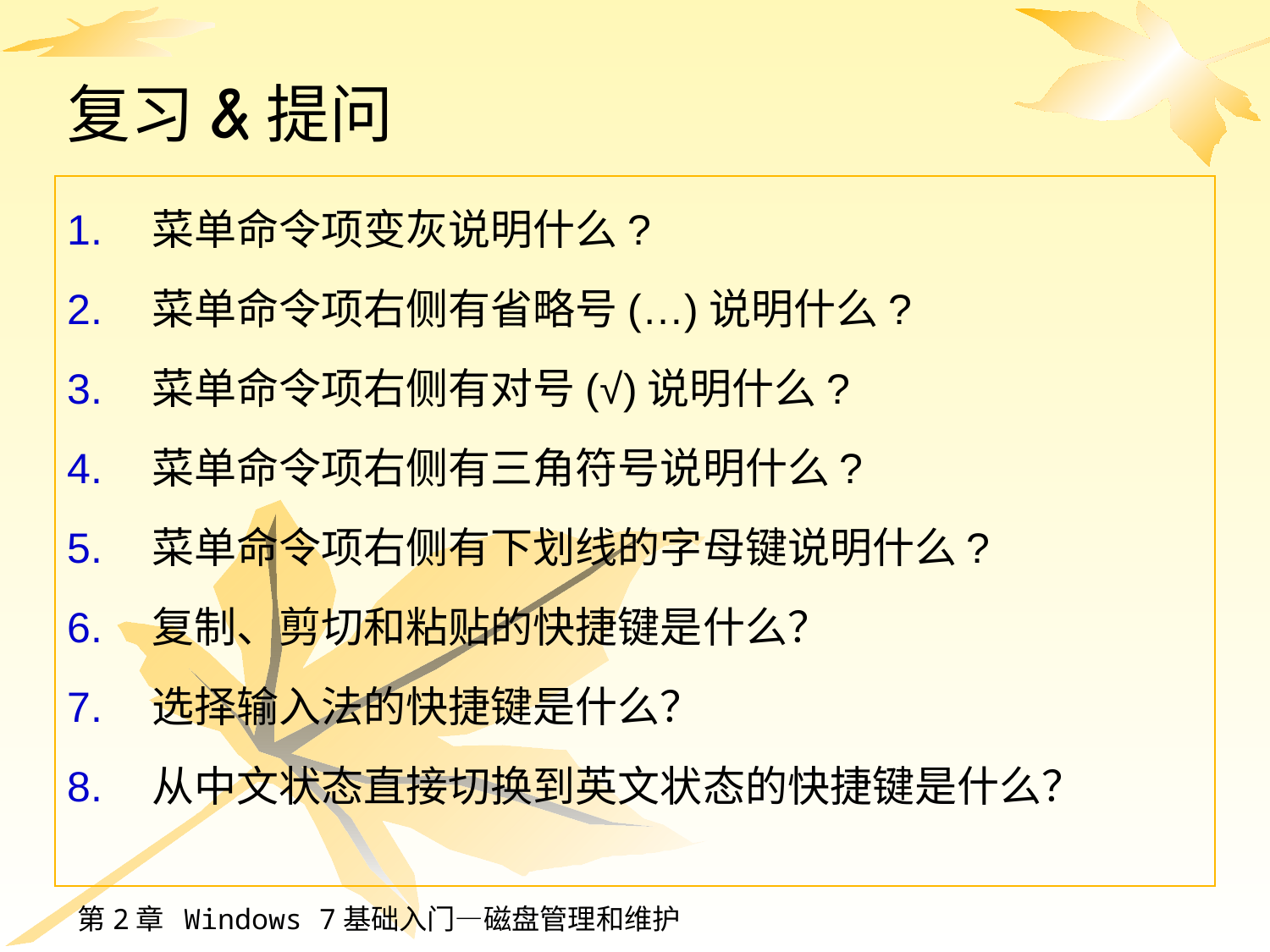

复习&提问
菜单命令项变灰说明什么?
菜单命令项右侧有省略号(…)说明什么?
菜单命令项右侧有对号(√)说明什么?
菜单命令项右侧有三角符号说明什么?
菜单命令项右侧有下划线的字母键说明什么?
复制、剪切和粘贴的快捷键是什么？
选择输入法的快捷键是什么？
从中文状态直接切换到英文状态的快捷键是什么？